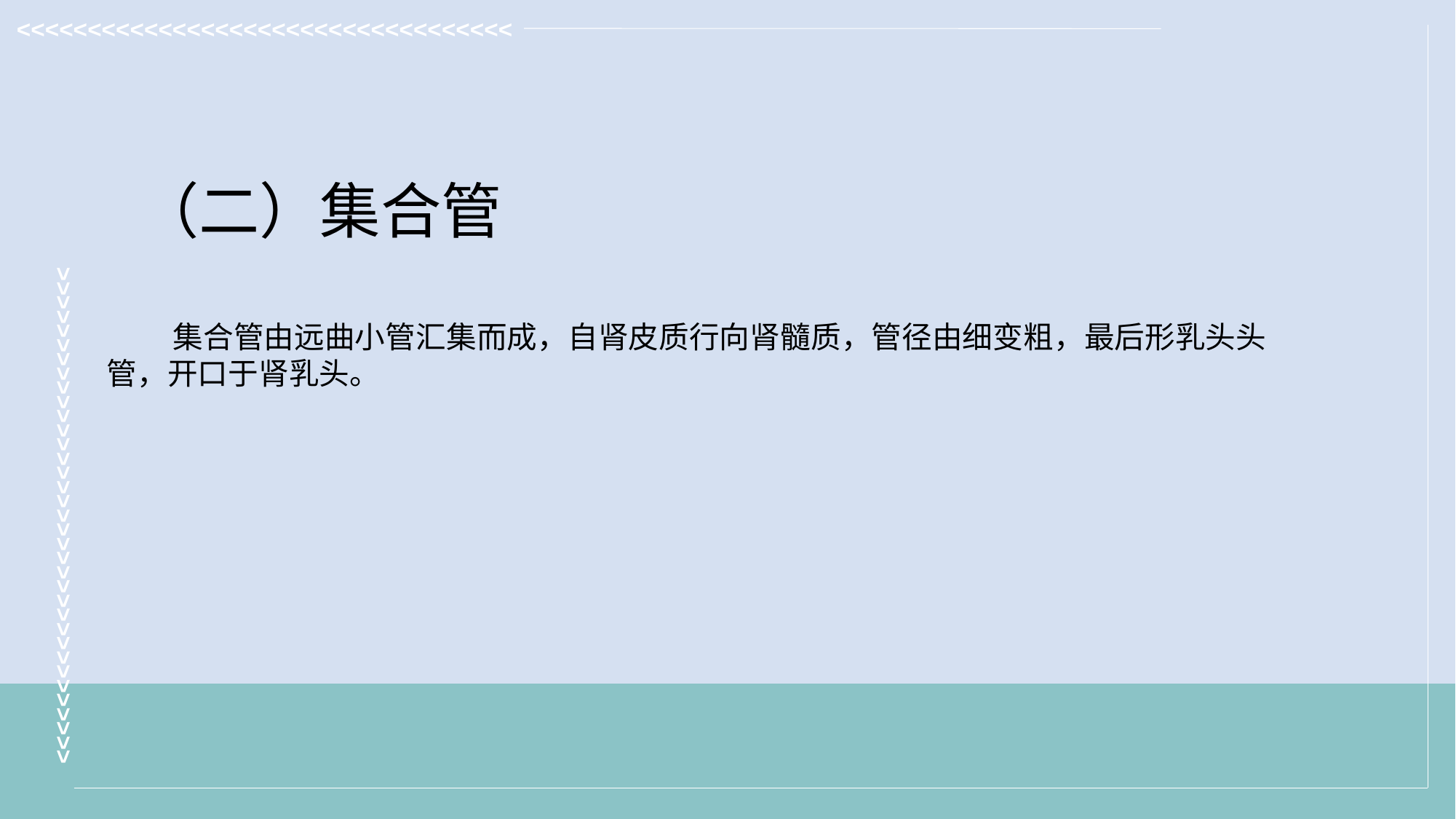

（二）集合管

    集合管由远曲小管汇集而成，自肾皮质行向肾髓质，管径由细变粗，最后形乳头头管，开口于肾乳头。